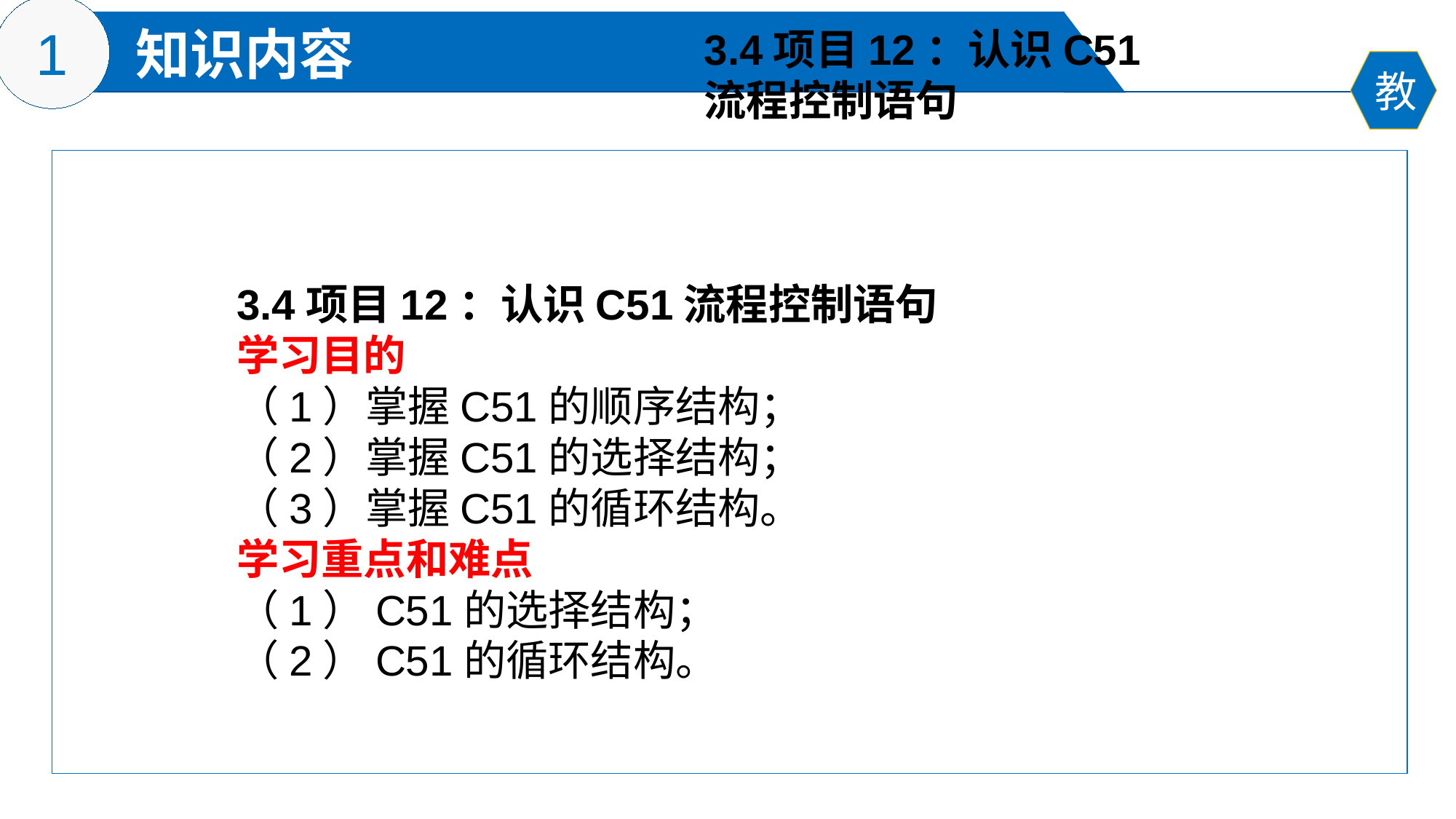

3.4项目12：认识C51
流程控制语句
3.4项目12：认识C51流程控制语句
学习目的
（1）掌握C51的顺序结构；
（2）掌握C51的选择结构；
（3）掌握C51的循环结构。
学习重点和难点
（1）C51的选择结构；
（2）C51的循环结构。